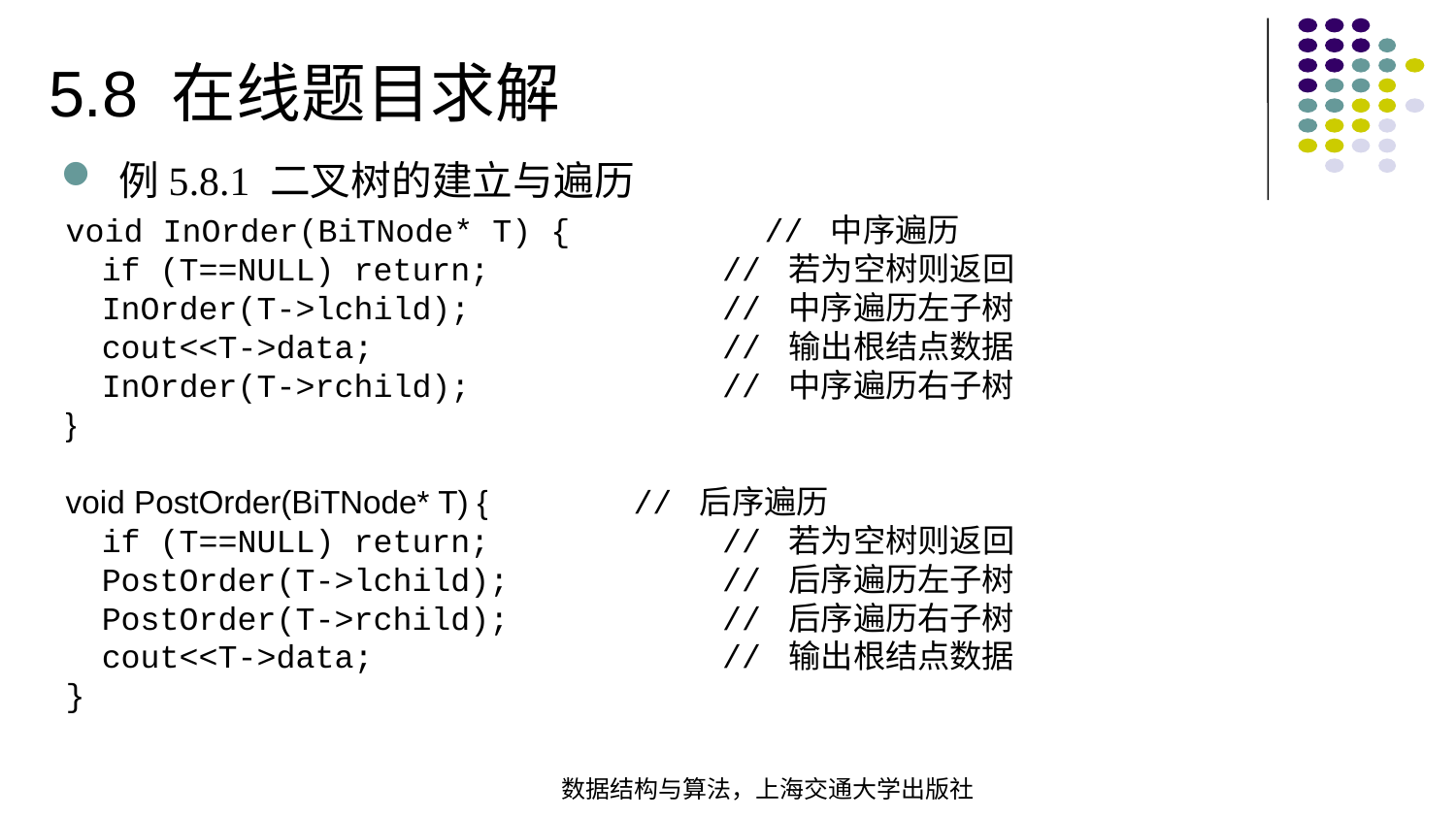

5.8 在线题目求解
例5.8.1 二叉树的建立与遍历
void InOrder(BiTNode* T) {          // 中序遍历    if (T==NULL) return;            // 若为空树则返回    InOrder(T->lchild);             // 中序遍历左子树     cout<<T->data;                  // 输出根结点数据     InOrder(T->rchild);             // 中序遍历右子树} void PostOrder(BiTNode* T) {        // 后序遍历    if (T==NULL) return;            // 若为空树则返回     PostOrder(T->lchild);           // 后序遍历左子树    PostOrder(T->rchild);           // 后序遍历右子树    cout<<T->data;                  // 输出根结点数据
}